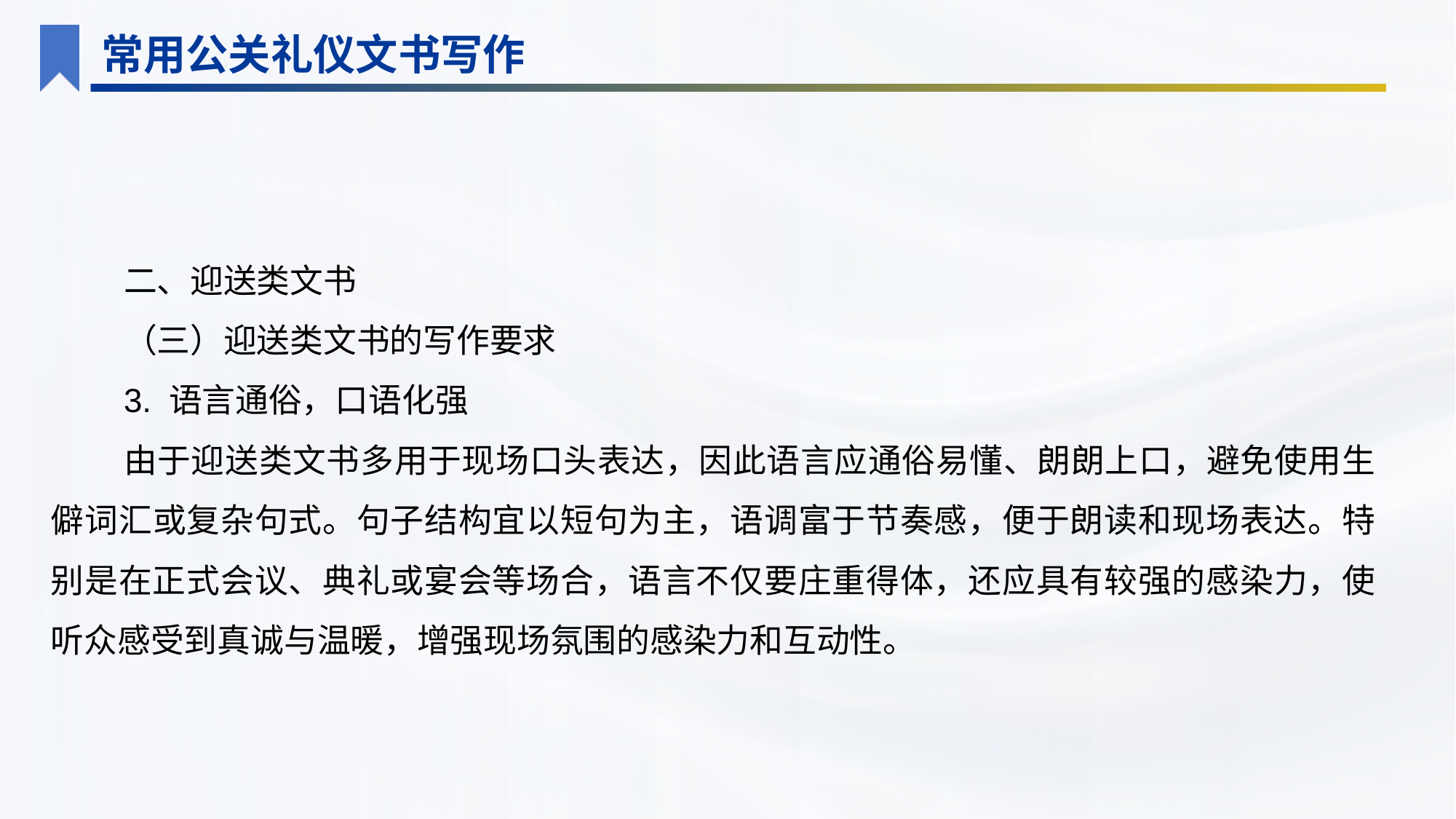

常用公关礼仪文书写作
二、迎送类文书
（三）迎送类文书的写作要求
3. 语言通俗，口语化强
由于迎送类文书多用于现场口头表达，因此语言应通俗易懂、朗朗上口，避免使用生僻词汇或复杂句式。句子结构宜以短句为主，语调富于节奏感，便于朗读和现场表达。特别是在正式会议、典礼或宴会等场合，语言不仅要庄重得体，还应具有较强的感染力，使听众感受到真诚与温暖，增强现场氛围的感染力和互动性。